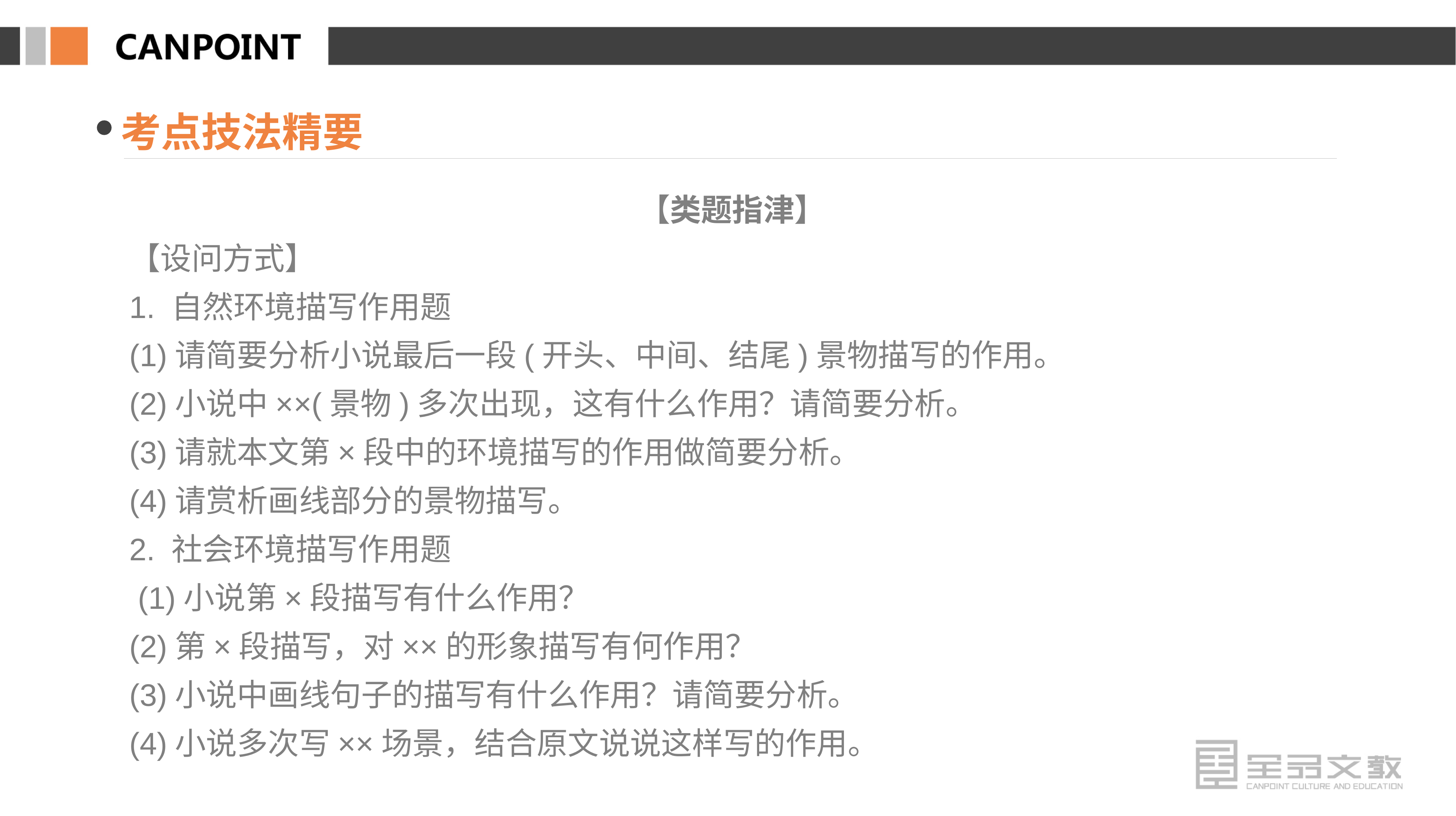

考点技法精要

【类题指津】
【设问方式】
1. 自然环境描写作用题
(1)请简要分析小说最后一段(开头、中间、结尾)景物描写的作用。
(2)小说中××(景物)多次出现，这有什么作用？请简要分析。
(3)请就本文第×段中的环境描写的作用做简要分析。
(4)请赏析画线部分的景物描写。
2. 社会环境描写作用题
 (1)小说第×段描写有什么作用？
(2)第×段描写，对××的形象描写有何作用？
(3)小说中画线句子的描写有什么作用？请简要分析。
(4)小说多次写××场景，结合原文说说这样写的作用。